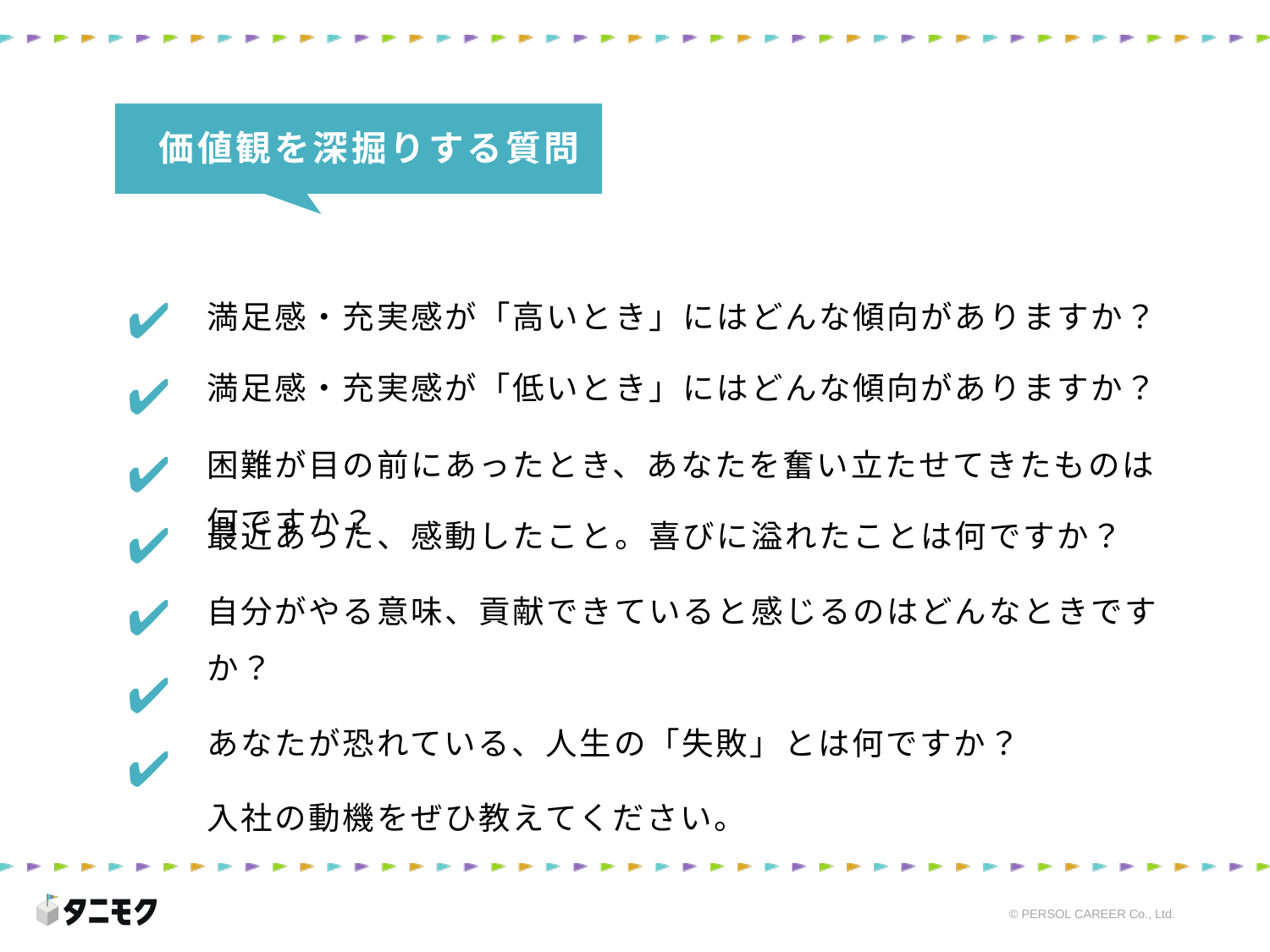

価値観を深掘りする質問
✔
満足感・充実感が「高いとき」にはどんな傾向がありますか？
✔
満足感・充実感が「低いとき」にはどんな傾向がありますか？
✔
困難が目の前にあったとき、あなたを奮い立たせてきたものは何ですか？
✔
最近あった、感動したこと。喜びに溢れたことは何ですか？
自分がやる意味、貢献できていると感じるのはどんなときですか？
あなたが恐れている、人生の「失敗」とは何ですか？
入社の動機をぜひ教えてください。
✔
✔
✔